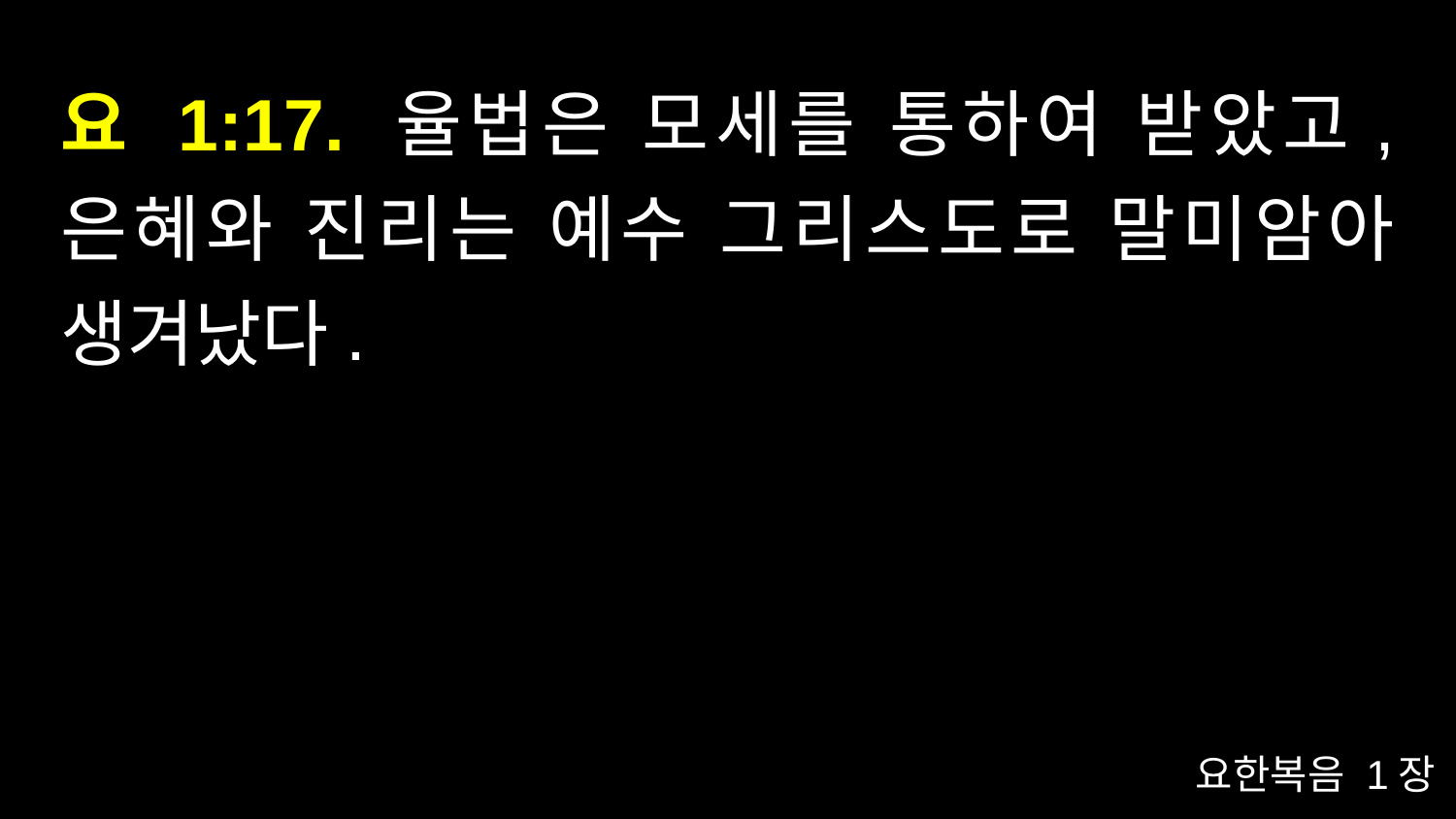

# 요 1:17. 율법은 모세를 통하여 받았고, 은혜와 진리는 예수 그리스도로 말미암아 생겨났다.
요한복음 1장